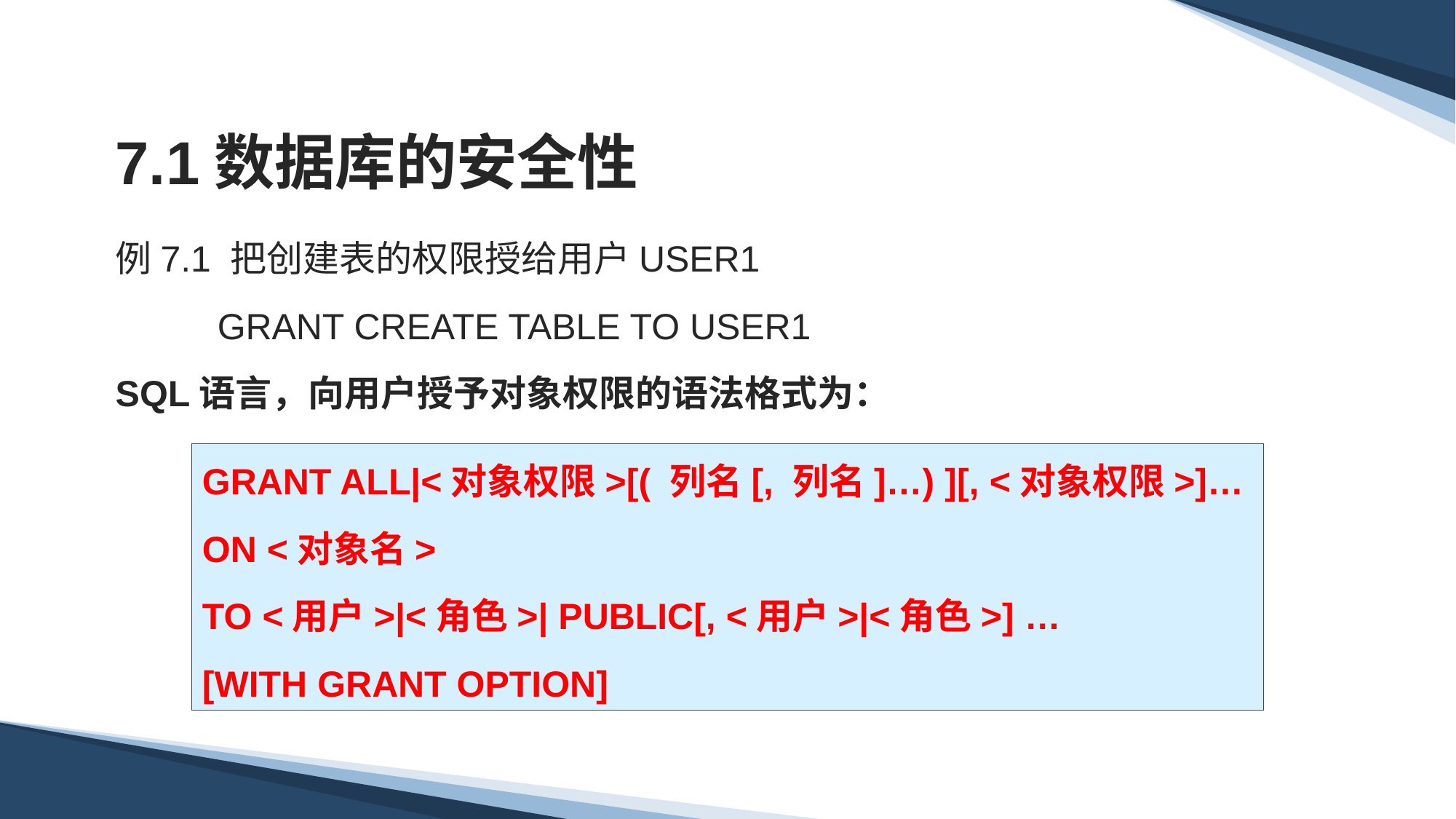

# 7.1数据库的安全性
例7.1 把创建表的权限授给用户USER1
          GRANT CREATE TABLE TO USER1
SQL语言，向用户授予对象权限的语法格式为：

GRANT ALL|<对象权限>[( 列名[, 列名]…) ][, <对象权限>]…
ON <对象名>
TO <用户>|<角色>| PUBLIC[, <用户>|<角色>] …
[WITH GRANT OPTION]